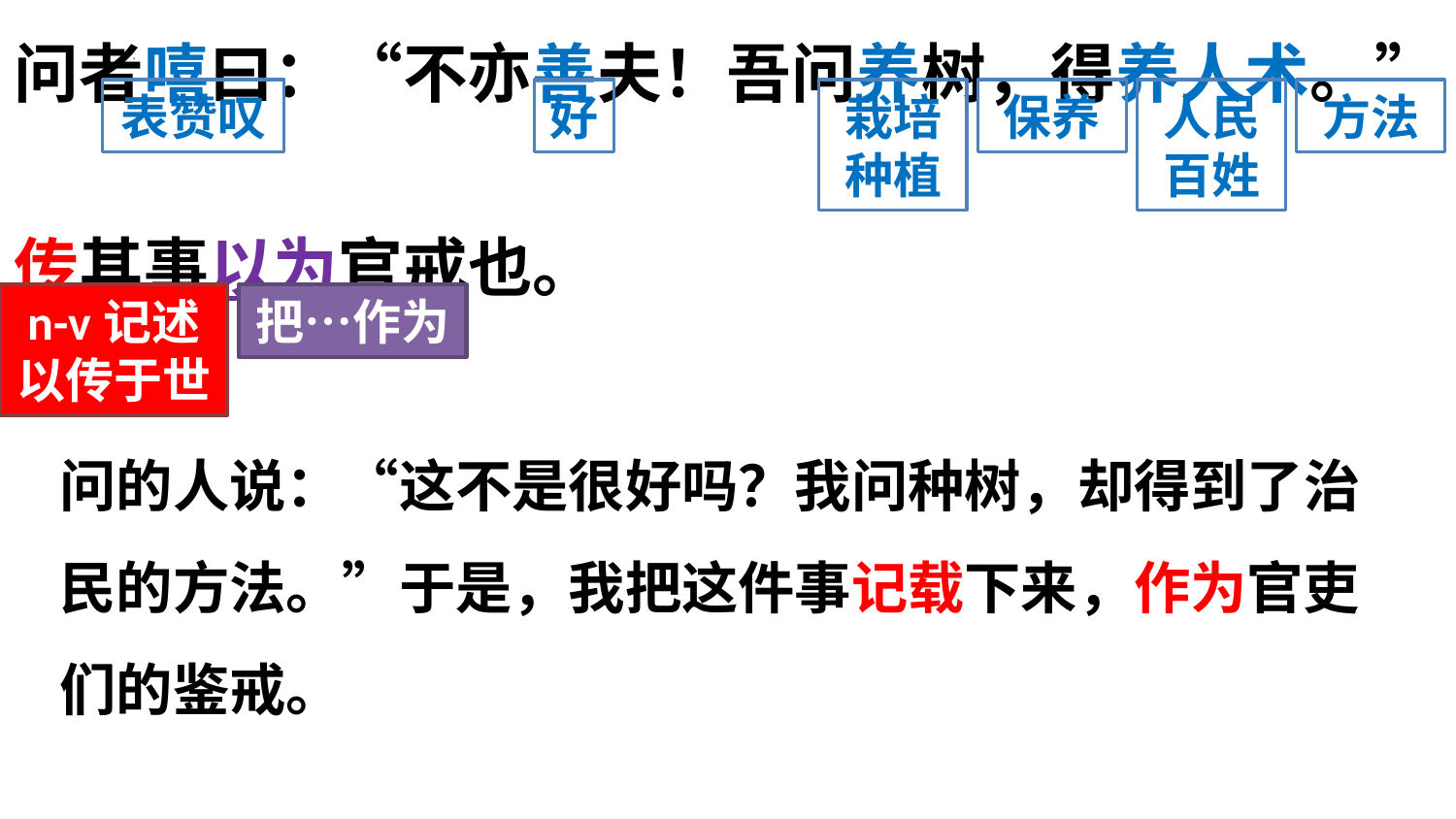

问者嘻曰：“不亦善夫！吾问养树，得养人术。”传其事以为官戒也。
表赞叹
好
栽培种植
保养
人民百姓
方法
n-v记述以传于世
把…作为
问的人说：“这不是很好吗？我问种树，却得到了治民的方法。”于是，我把这件事记载下来，作为官吏们的鉴戒。